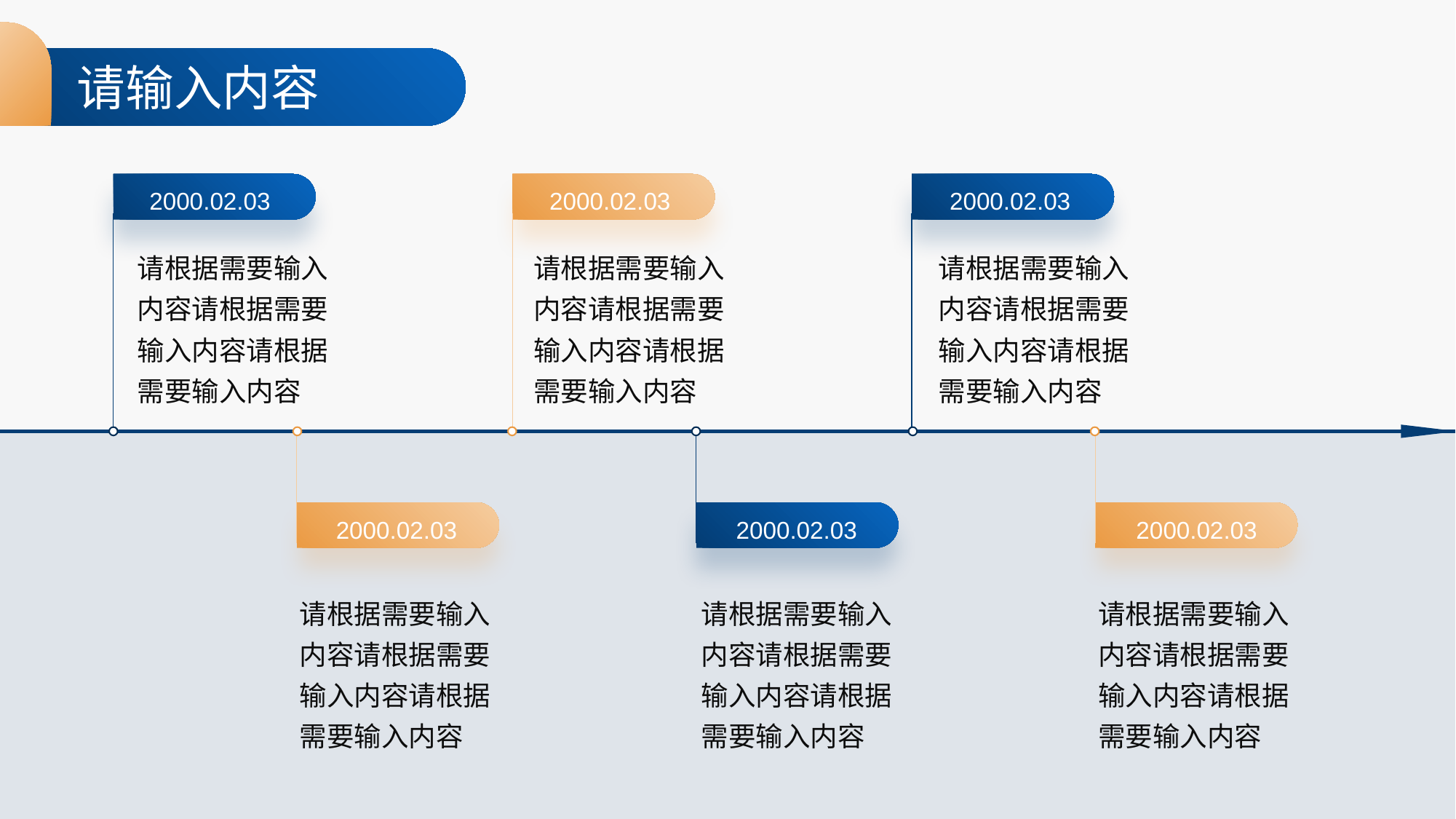

请输入内容

2000.02.03
2000.02.03
2000.02.03
请根据需要输入内容请根据需要输入内容请根据需要输入内容
请根据需要输入内容请根据需要输入内容请根据需要输入内容
请根据需要输入内容请根据需要输入内容请根据需要输入内容

2000.02.03
2000.02.03
2000.02.03
请根据需要输入内容请根据需要输入内容请根据需要输入内容
请根据需要输入内容请根据需要输入内容请根据需要输入内容
请根据需要输入内容请根据需要输入内容请根据需要输入内容